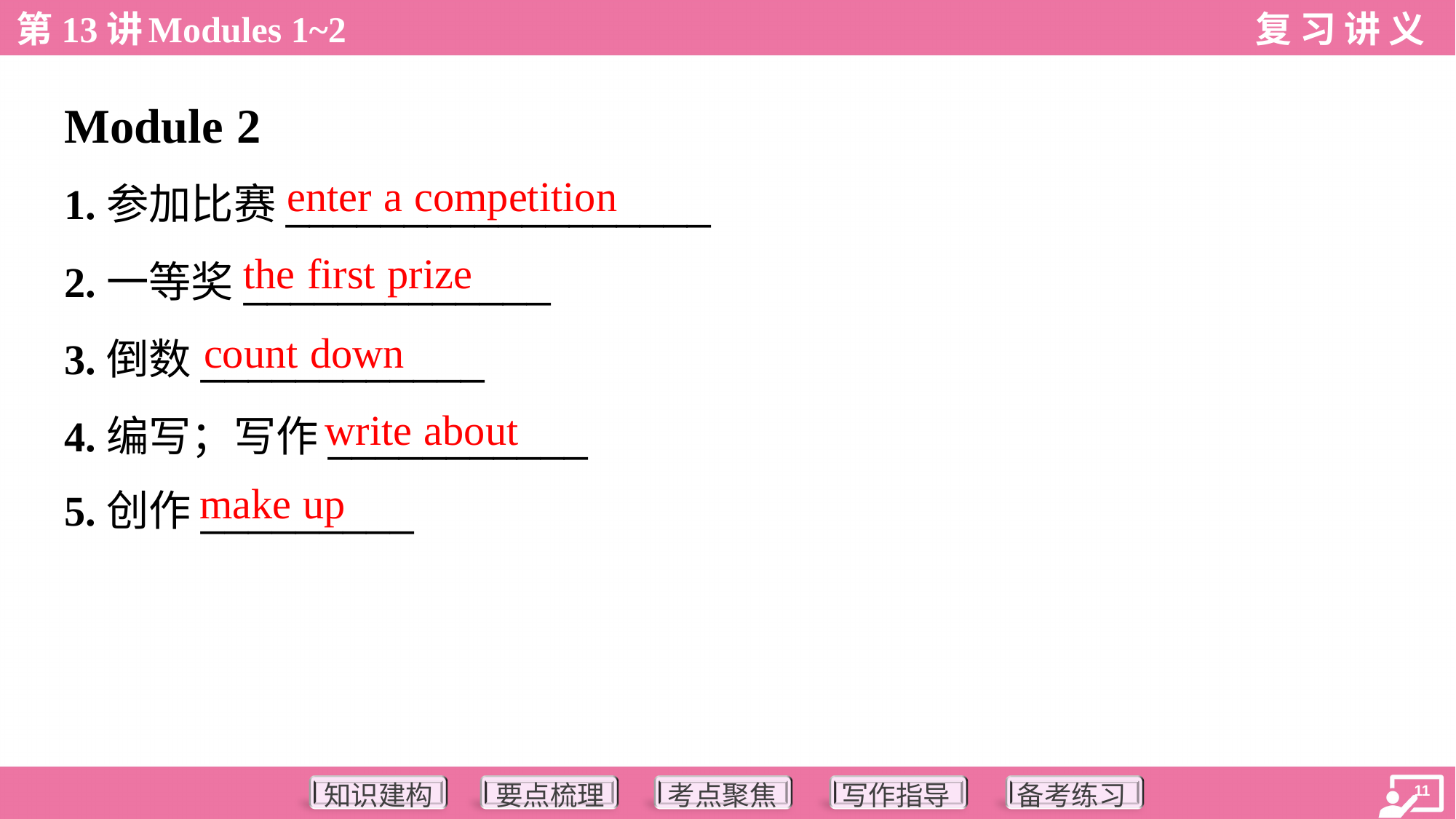

Module 2
enter a competition
1.参加比赛__________________
2.一等奖_____________
3.倒数____________
4.编写；写作___________
5.创作_________
the first prize
count down
write about
make up